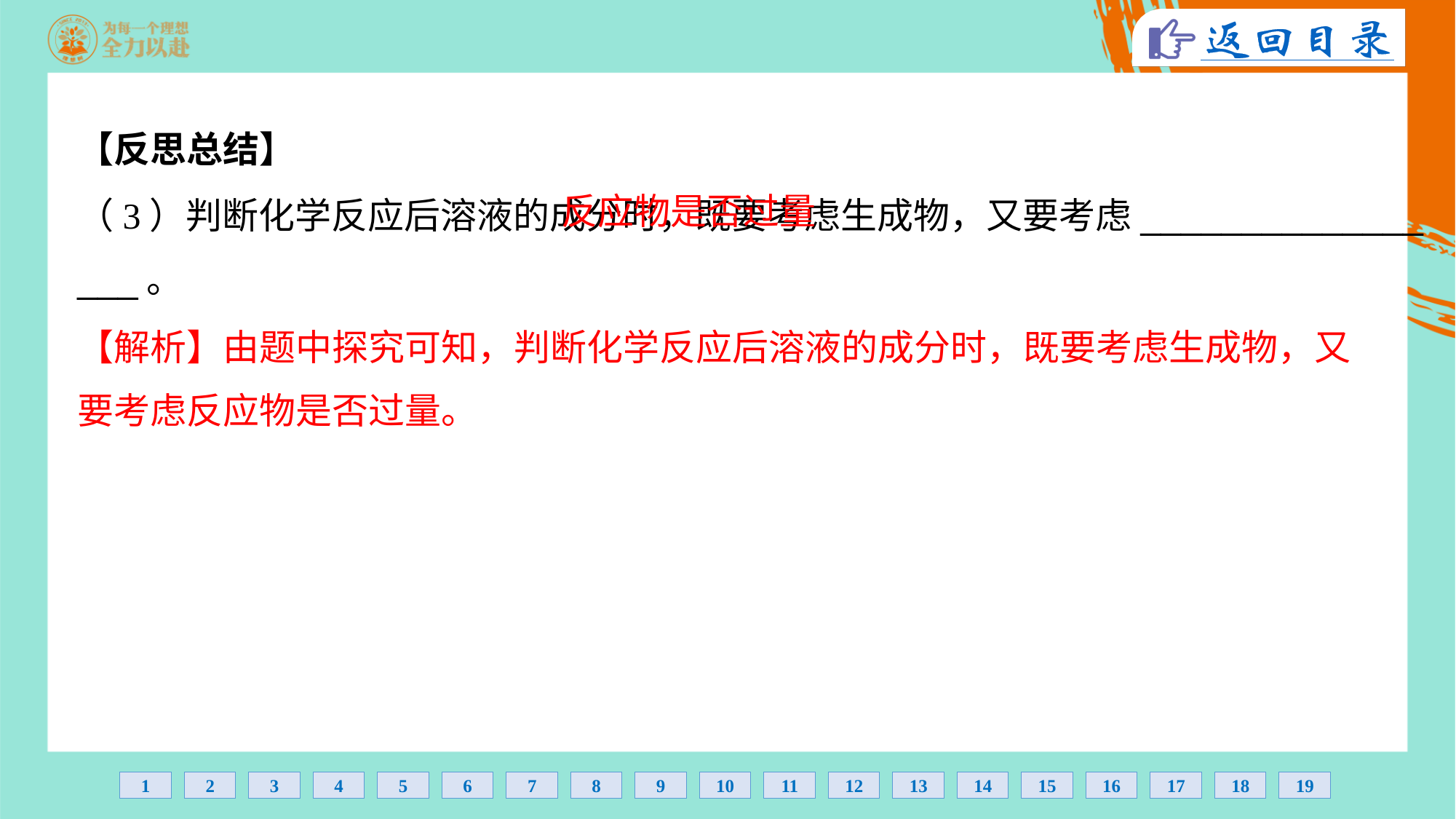

【反思总结】
（3）判断化学反应后溶液的成分时，既要考虑生成物，又要考虑______________
___。
                                                          反应物是否过量
【解析】由题中探究可知，判断化学反应后溶液的成分时，既要考虑生成物，又
要考虑反应物是否过量。